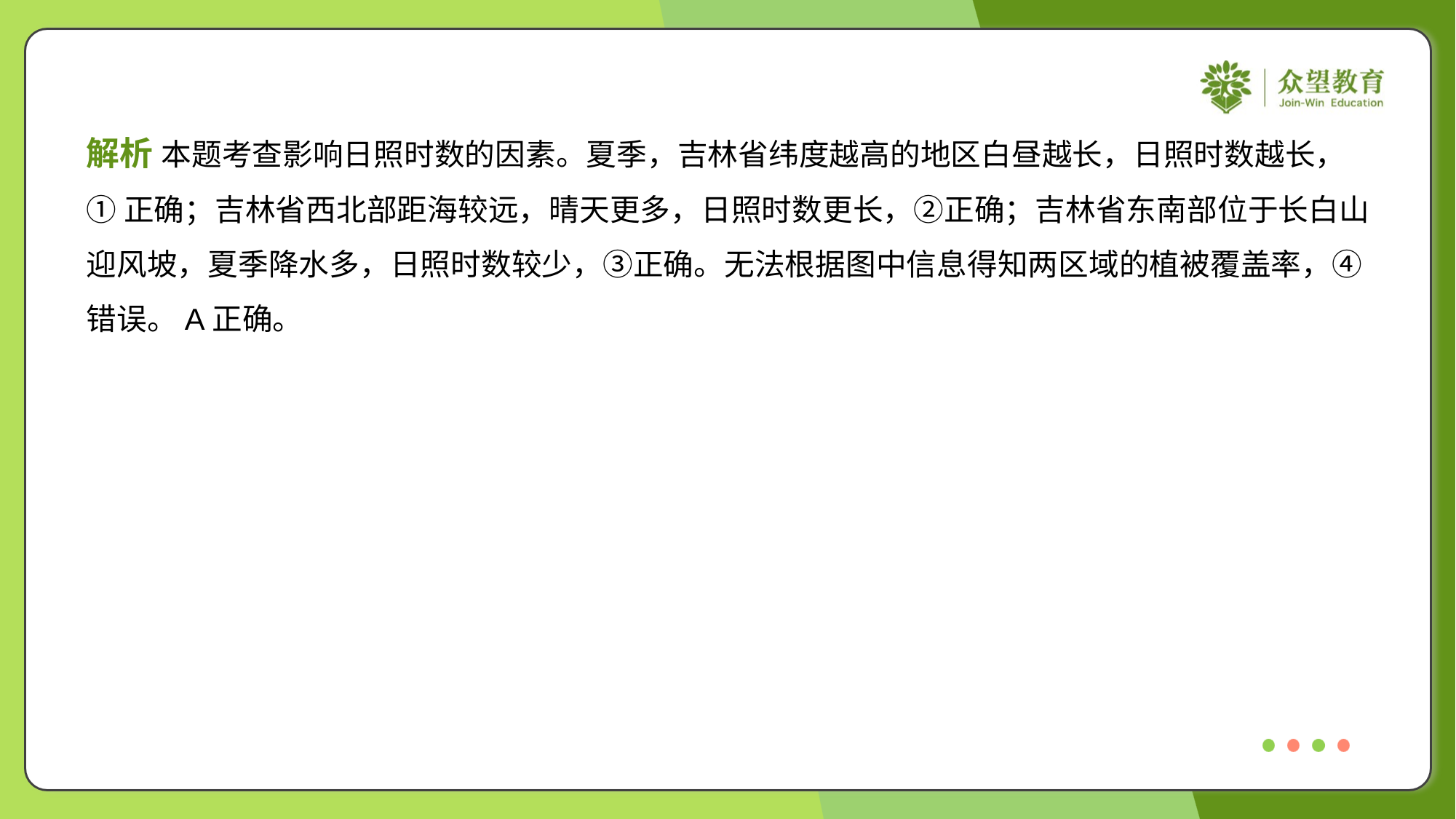

解析 本题考查影响日照时数的因素。夏季，吉林省纬度越高的地区白昼越长，日照时数越长，
①正确；吉林省西北部距海较远，晴天更多，日照时数更长，②正确；吉林省东南部位于长白山
迎风坡，夏季降水多，日照时数较少，③正确。无法根据图中信息得知两区域的植被覆盖率，④
错误。A正确。